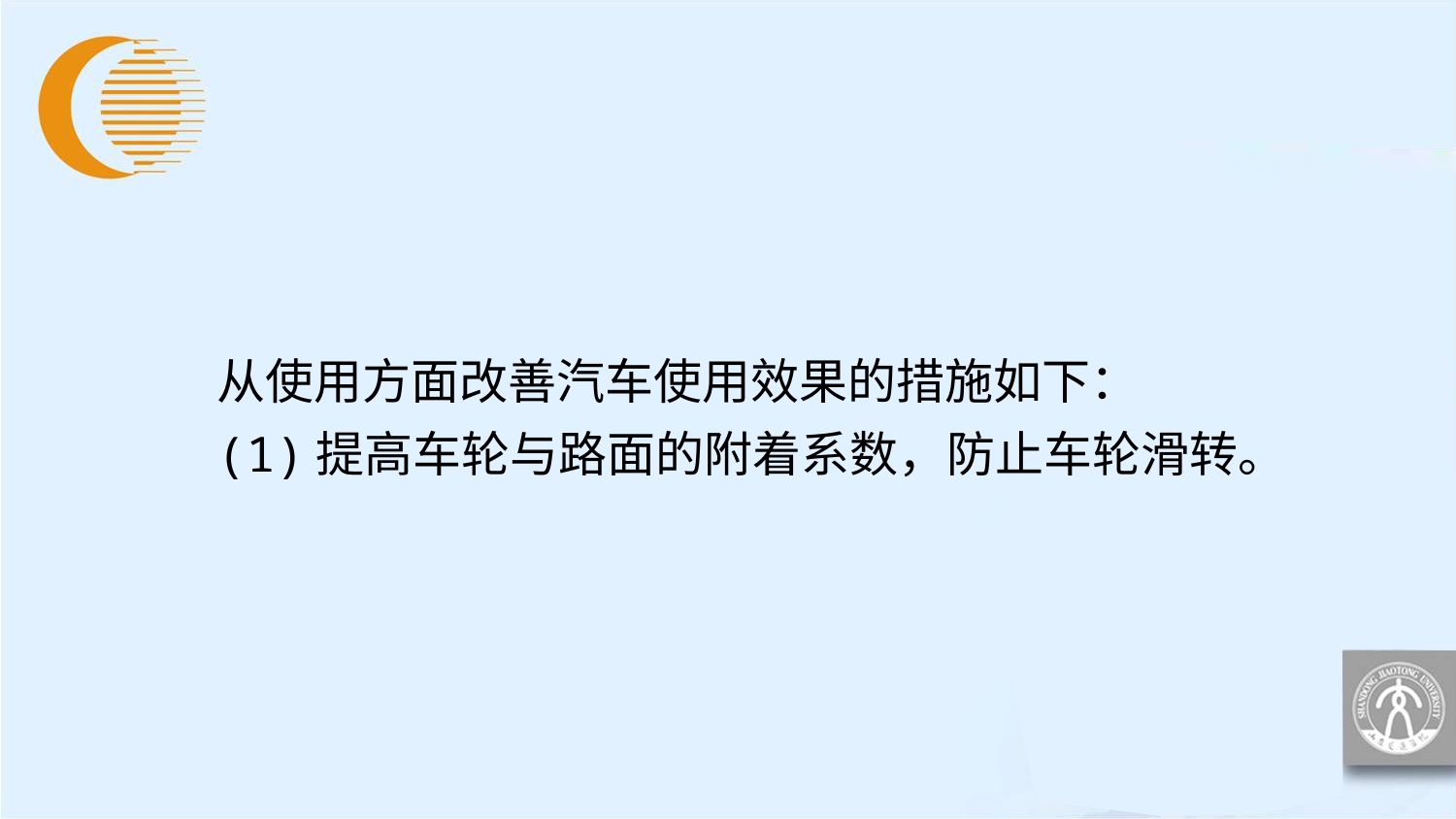

从使用方面改善汽车使用效果的措施如下：
(1)提高车轮与路面的附着系数，防止车轮滑转。